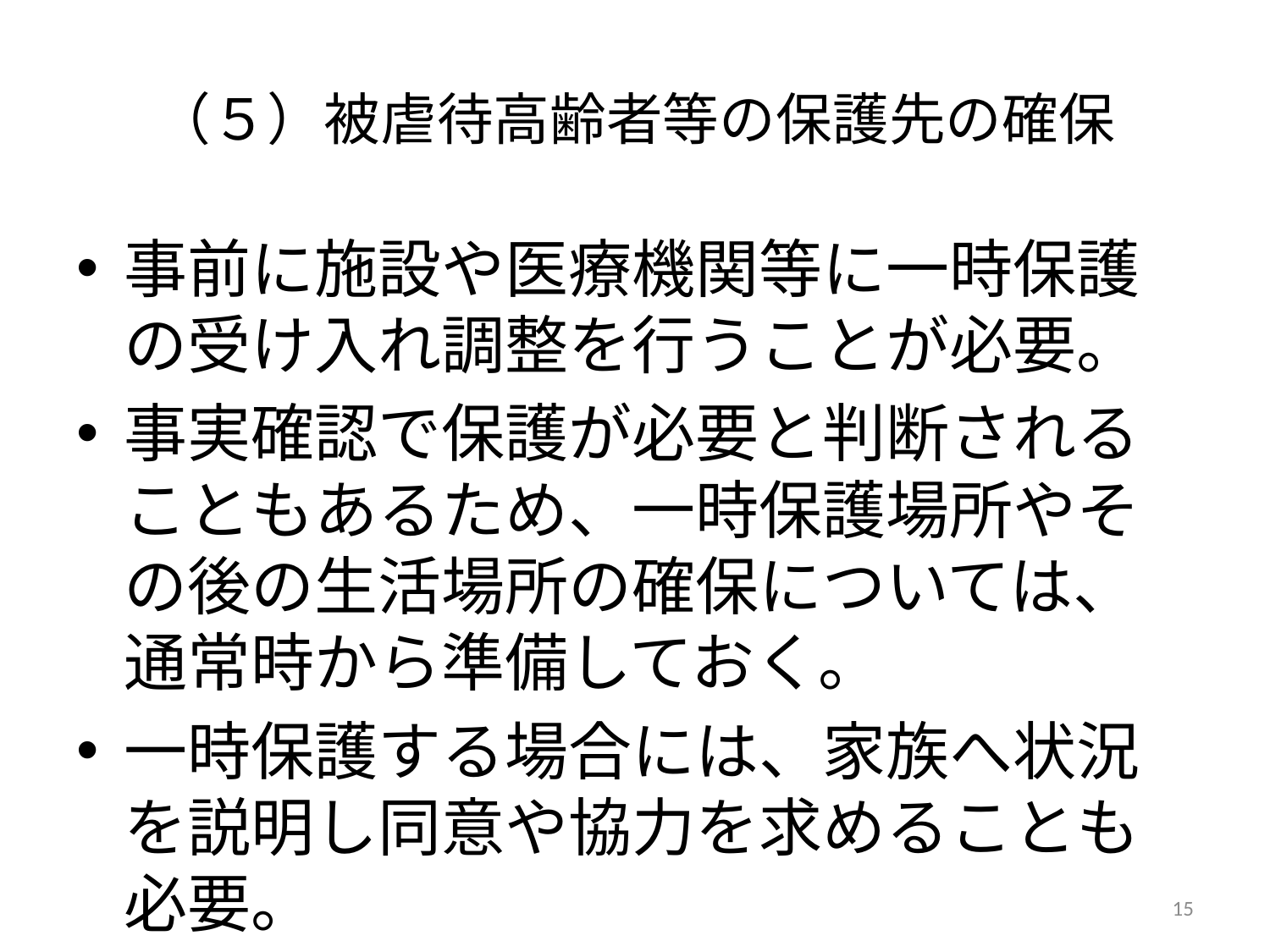

# （５）被虐待高齢者等の保護先の確保
事前に施設や医療機関等に一時保護の受け入れ調整を行うことが必要。
事実確認で保護が必要と判断されることもあるため、一時保護場所やその後の生活場所の確保については、通常時から準備しておく。
一時保護する場合には、家族へ状況を説明し同意や協力を求めることも必要。

15